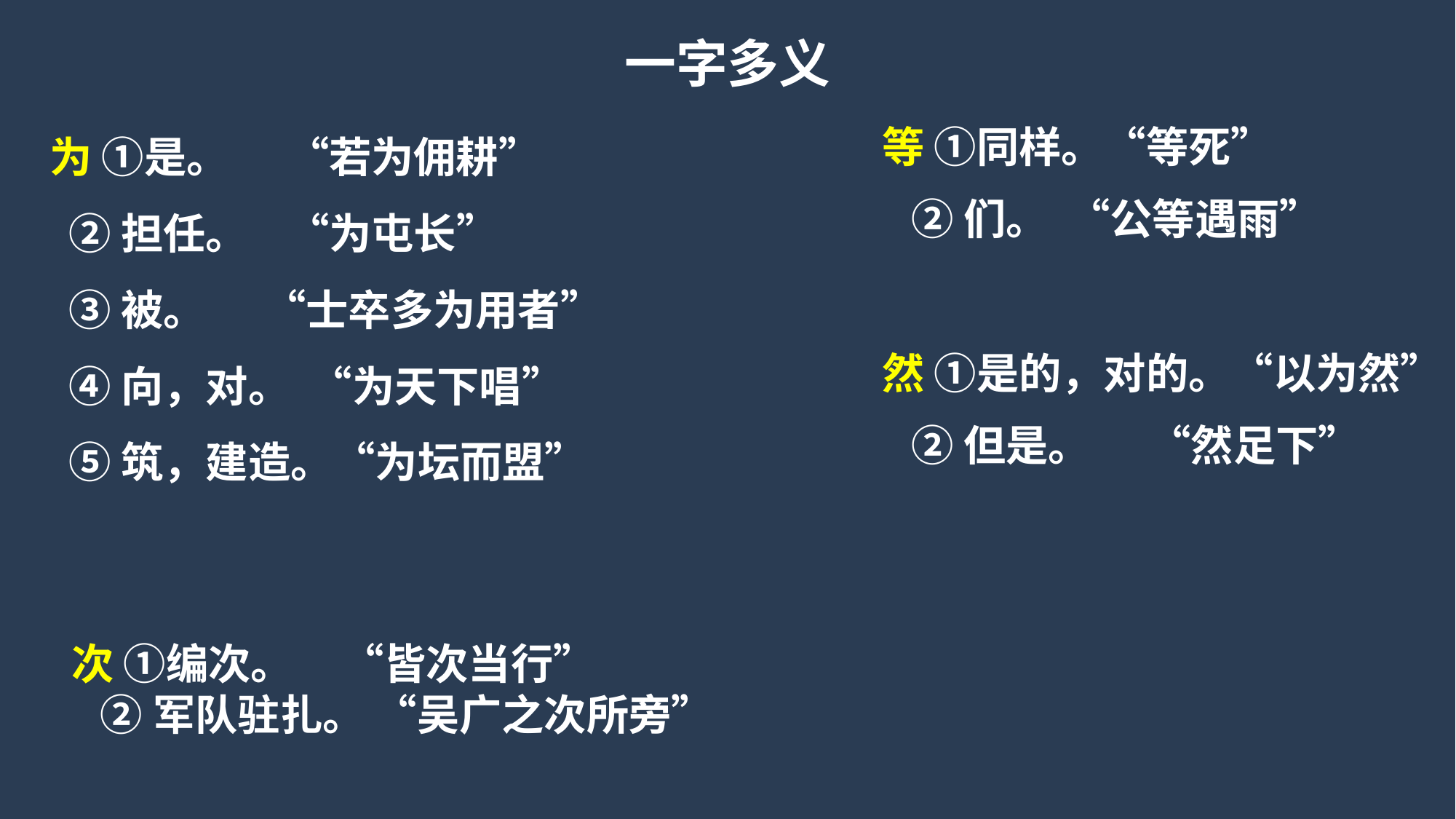

一字多义
   为 ①是。      “若为佣耕”
      ②担任。    “为屯长”
      ③被。      “士卒多为用者”
      ④向，对。  “为天下唱”
      ⑤筑，建造。“为坛而盟”

等 ①同样。“等死”
   ②们。  “公等遇雨”
然 ①是的，对的。“以为然”
   ②但是。      “然足下”
次 ①编次。     “皆次当行”
   ②军队驻扎。 “吴广之次所旁”